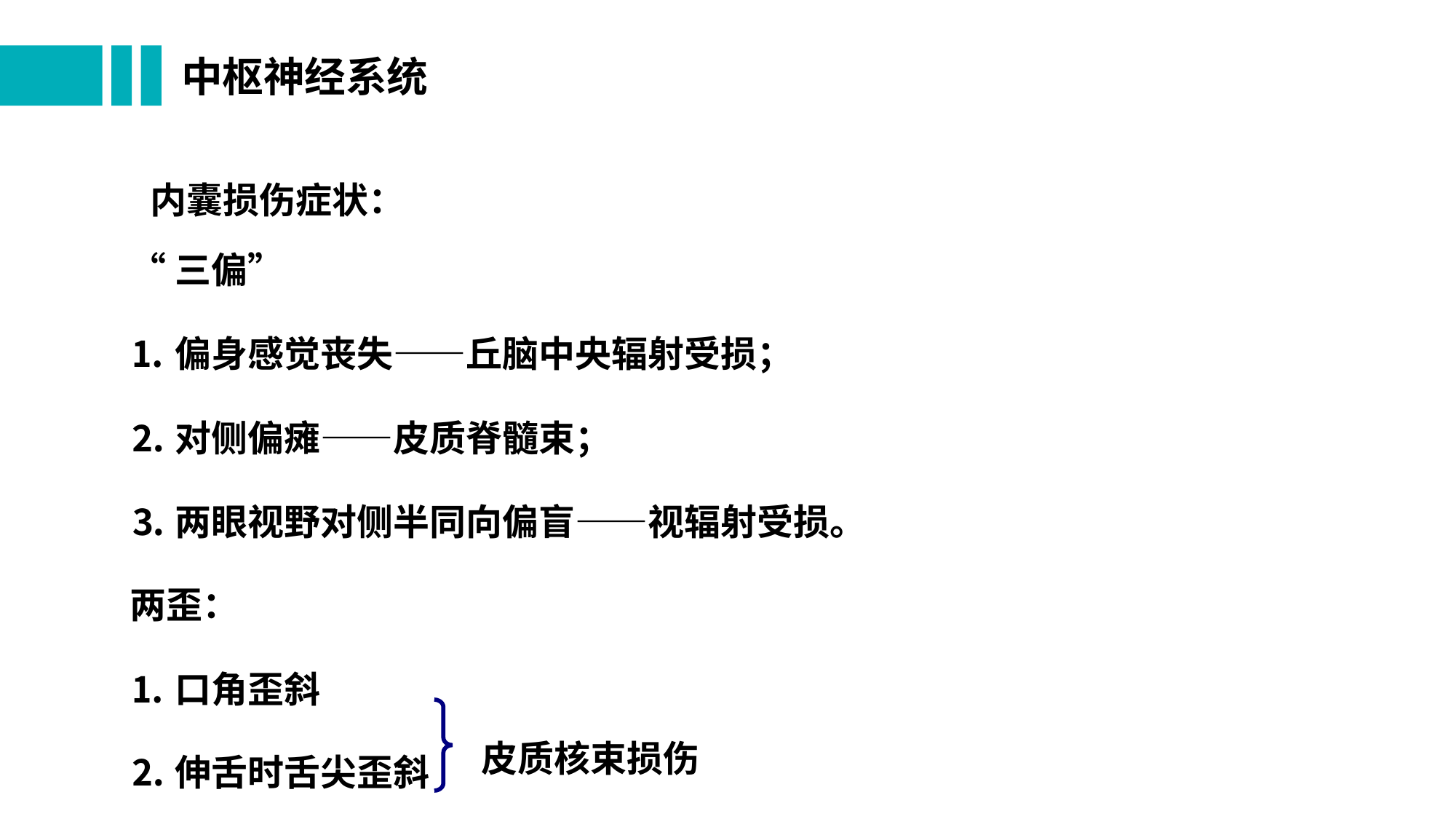

# 中枢神经系统
内囊损伤症状：
“三偏”
⒈偏身感觉丧失——丘脑中央辐射受损；
⒉对侧偏瘫——皮质脊髓束；
⒊两眼视野对侧半同向偏盲——视辐射受损。
两歪：
⒈口角歪斜
⒉伸舌时舌尖歪斜

皮质核束损伤